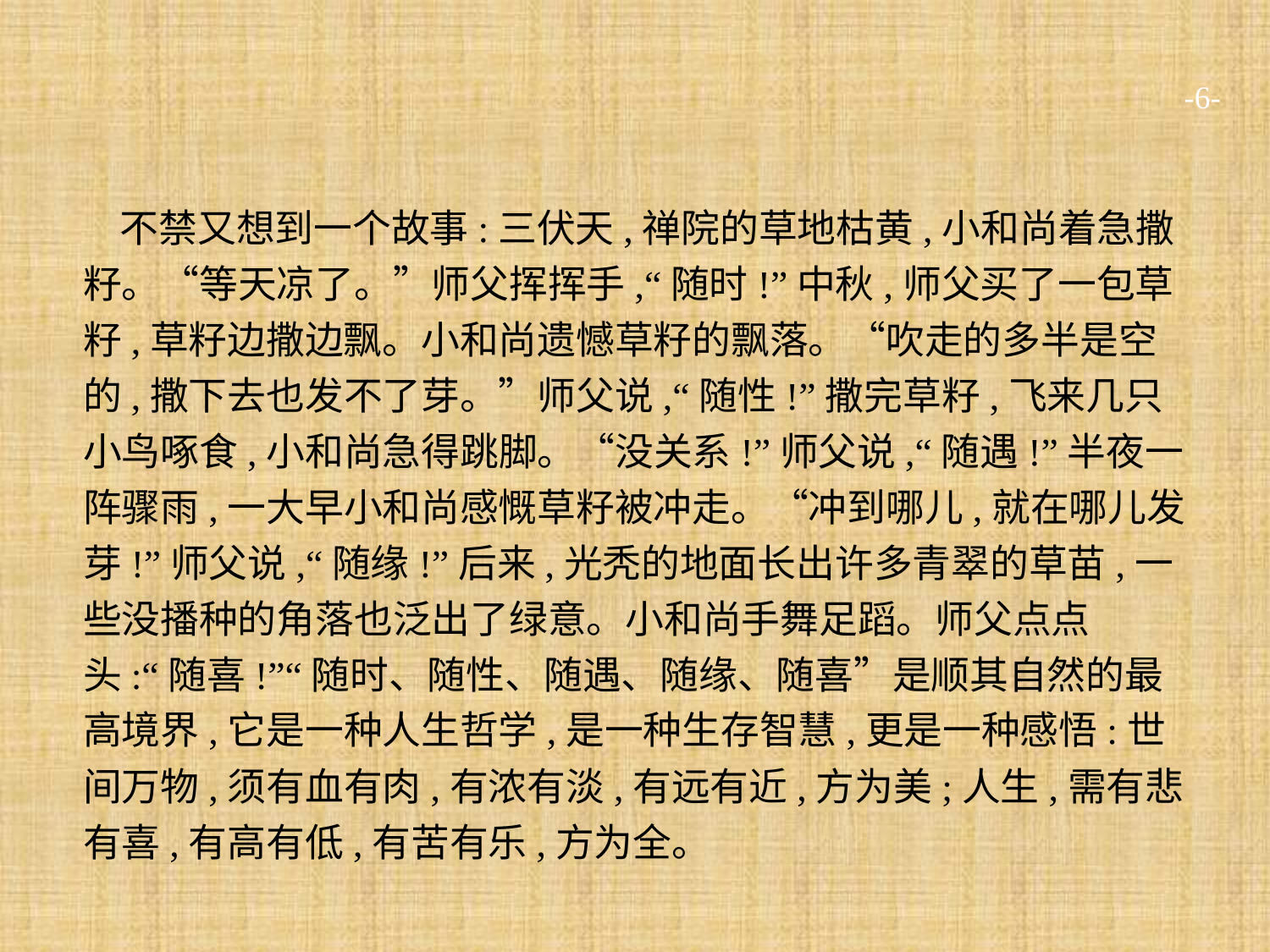

-6-
不禁又想到一个故事:三伏天,禅院的草地枯黄,小和尚着急撒籽。“等天凉了。”师父挥挥手,“随时!”中秋,师父买了一包草籽,草籽边撒边飘。小和尚遗憾草籽的飘落。“吹走的多半是空的,撒下去也发不了芽。”师父说,“随性!”撒完草籽,飞来几只小鸟啄食,小和尚急得跳脚。“没关系!”师父说,“随遇!”半夜一阵骤雨,一大早小和尚感慨草籽被冲走。“冲到哪儿,就在哪儿发芽!”师父说,“随缘!”后来,光秃的地面长出许多青翠的草苗,一些没播种的角落也泛出了绿意。小和尚手舞足蹈。师父点点头:“随喜!”“随时、随性、随遇、随缘、随喜”是顺其自然的最高境界,它是一种人生哲学,是一种生存智慧,更是一种感悟:世间万物,须有血有肉,有浓有淡,有远有近,方为美;人生,需有悲有喜,有高有低,有苦有乐,方为全。